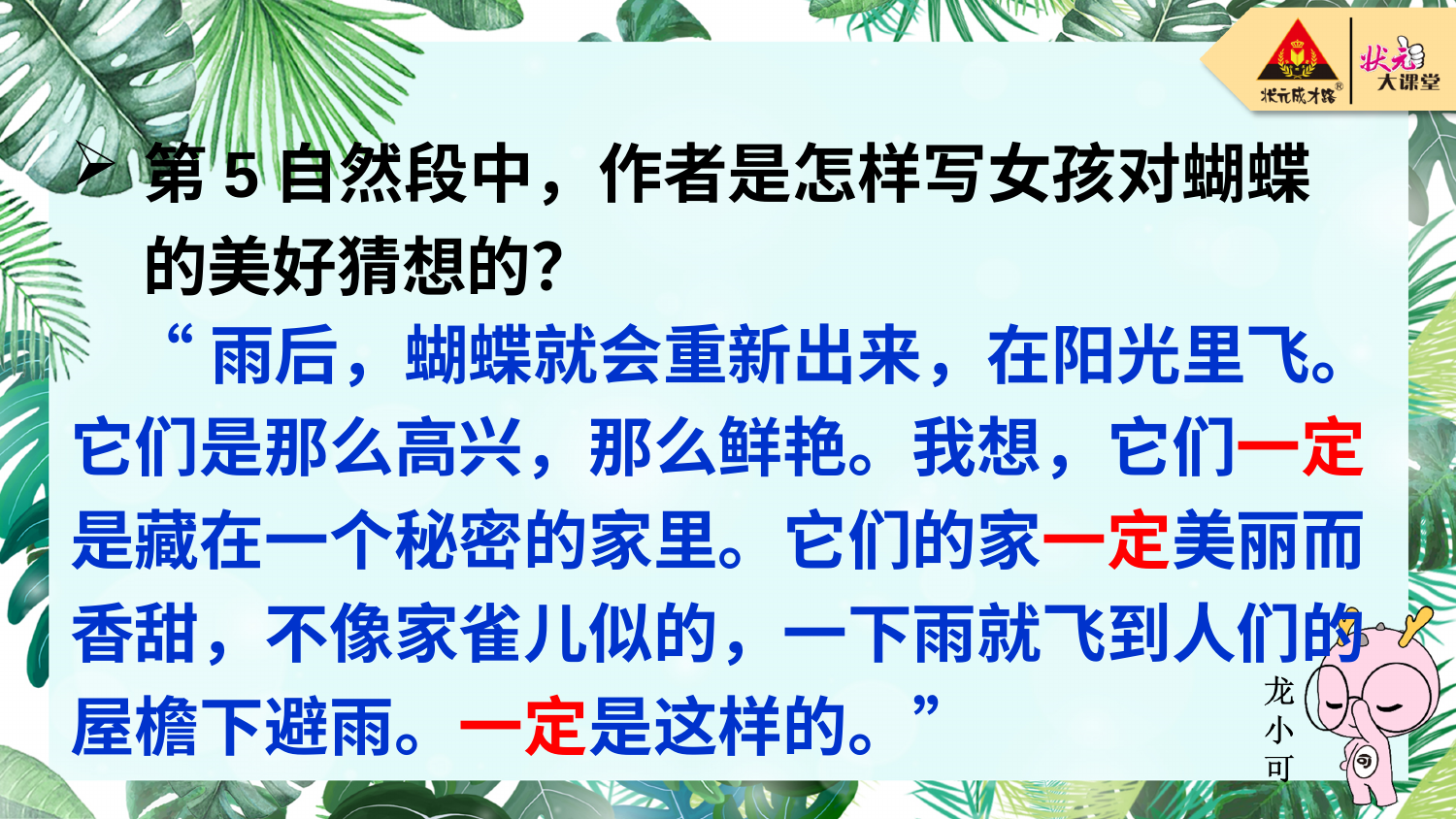

第5自然段中，作者是怎样写女孩对蝴蝶的美好猜想的？
    “雨后，蝴蝶就会重新出来，在阳光里飞。它们是那么高兴，那么鲜艳。我想，它们一定是藏在一个秘密的家里。它们的家一定美丽而香甜，不像家雀儿似的，一下雨就飞到人们的屋檐下避雨。一定是这样的。”